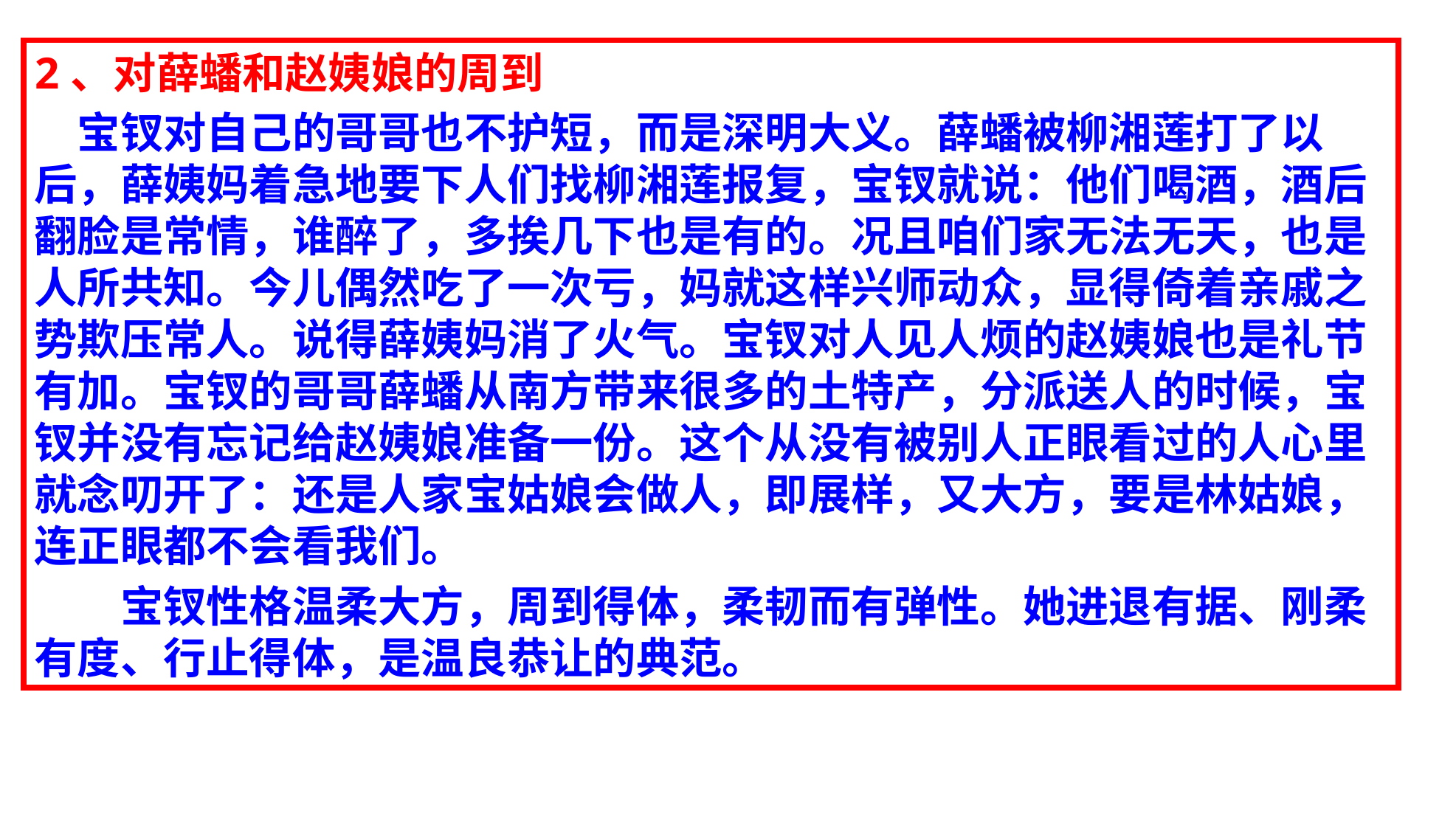

2、对薛蟠和赵姨娘的周到
　宝钗对自己的哥哥也不护短，而是深明大义。薛蟠被柳湘莲打了以后，薛姨妈着急地要下人们找柳湘莲报复，宝钗就说：他们喝酒，酒后翻脸是常情，谁醉了，多挨几下也是有的。况且咱们家无法无天，也是人所共知。今儿偶然吃了一次亏，妈就这样兴师动众，显得倚着亲戚之势欺压常人。说得薛姨妈消了火气。宝钗对人见人烦的赵姨娘也是礼节有加。宝钗的哥哥薛蟠从南方带来很多的土特产，分派送人的时候，宝钗并没有忘记给赵姨娘准备一份。这个从没有被别人正眼看过的人心里就念叨开了：还是人家宝姑娘会做人，即展样，又大方，要是林姑娘，连正眼都不会看我们。
　　宝钗性格温柔大方，周到得体，柔韧而有弹性。她进退有据、刚柔有度、行止得体，是温良恭让的典范。